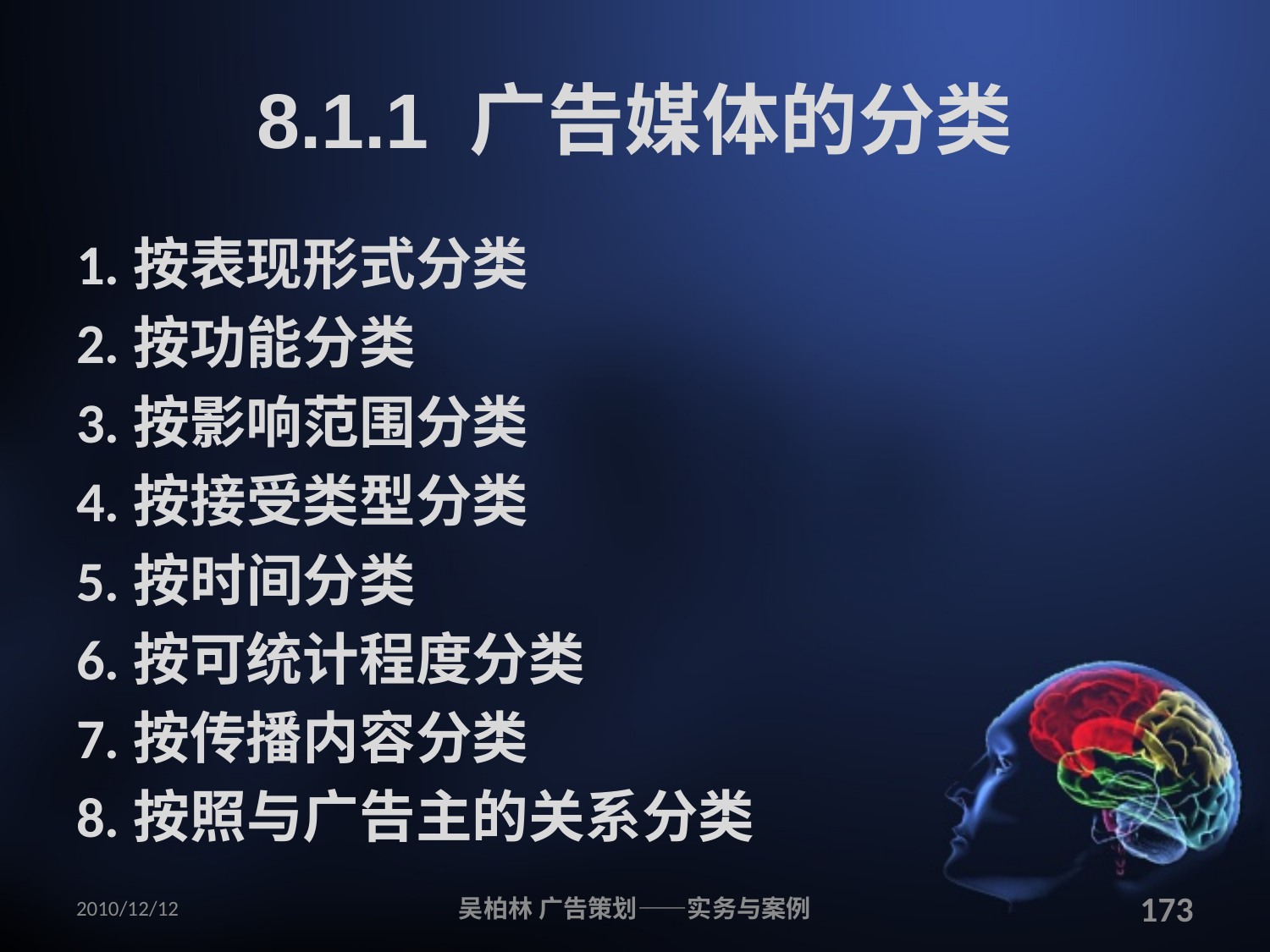

# 8.1.1 广告媒体的分类
1.按表现形式分类
2.按功能分类
3.按影响范围分类
4.按接受类型分类
5.按时间分类
6.按可统计程度分类
7.按传播内容分类
8.按照与广告主的关系分类

2010/12/12
吴柏林 广告策划——实务与案例
173